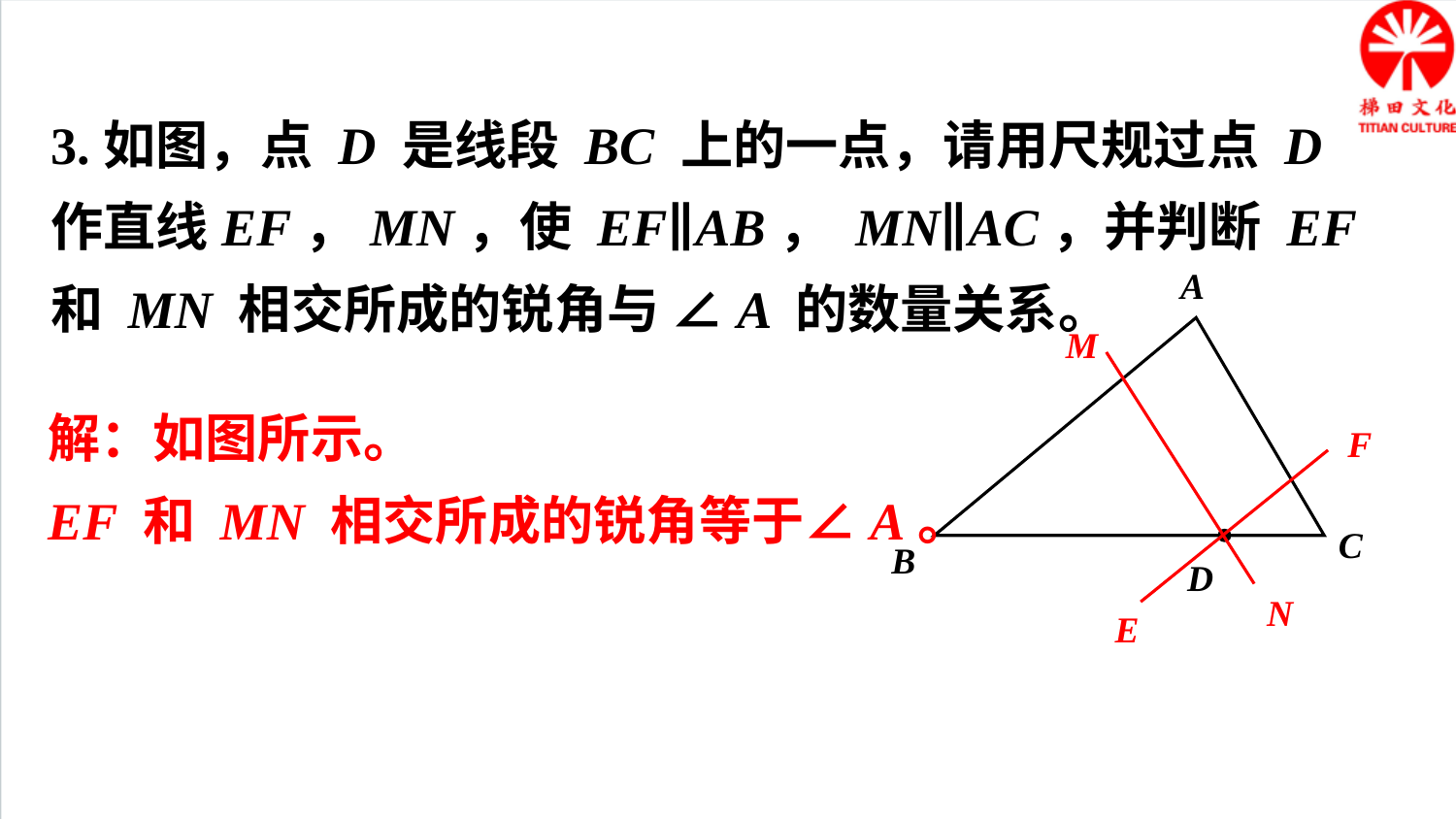

3.如图，点 D 是线段 BC 上的一点，请用尺规过点 D 作直线EF，MN，使 EF∥AB， MN∥AC，并判断 EF 和 MN 相交所成的锐角与 ∠A 的数量关系。
A
M

解：如图所示。
EF 和 MN 相交所成的锐角等于∠A。
F
C
B

D
N
E